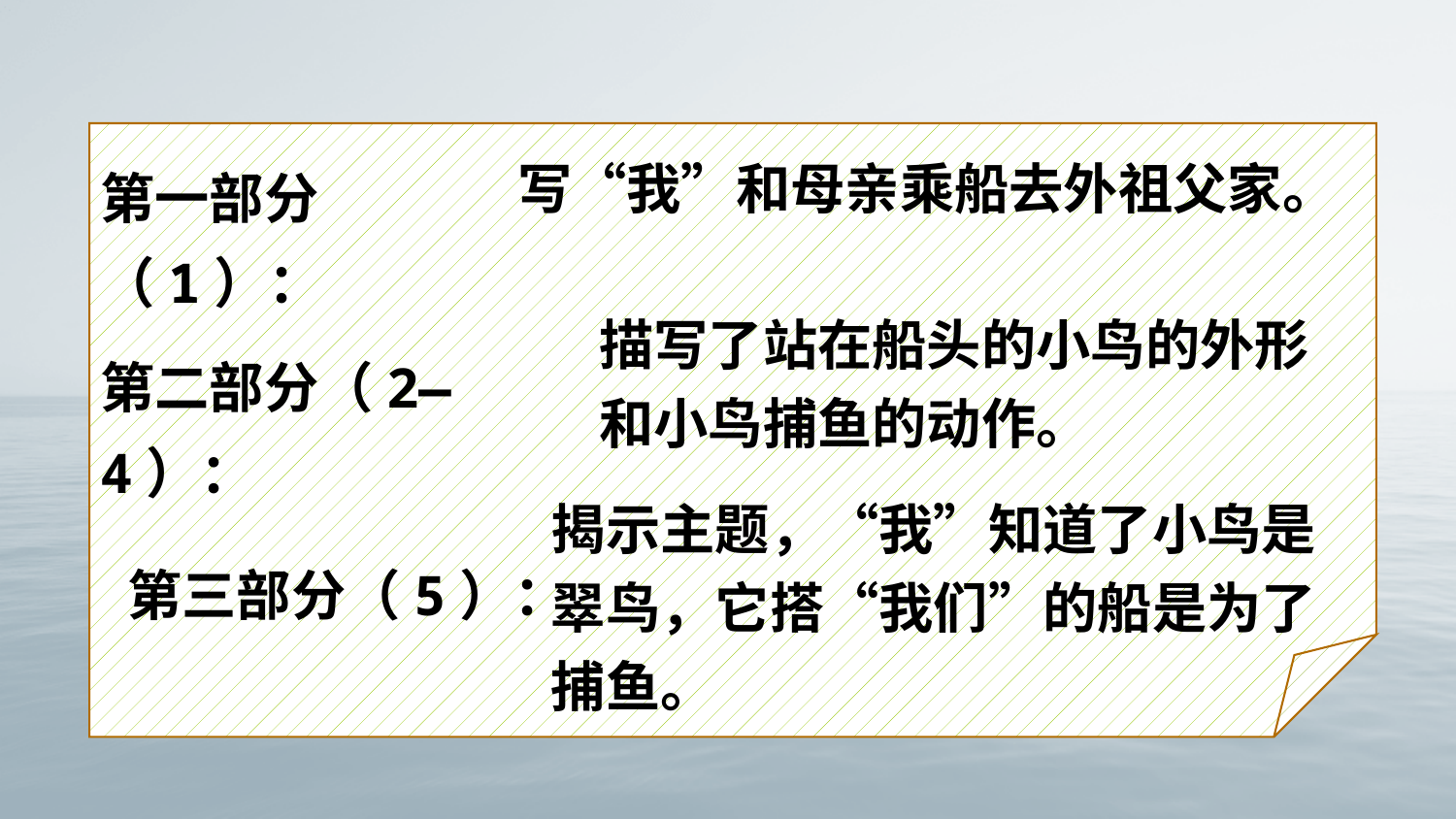

第一部分（1）：
写“我”和母亲乘船去外祖父家。
描写了站在船头的小鸟的外形和小鸟捕鱼的动作。
第二部分（2—4）：
揭示主题，“我”知道了小鸟是翠鸟，它搭“我们”的船是为了捕鱼。
第三部分（5）：